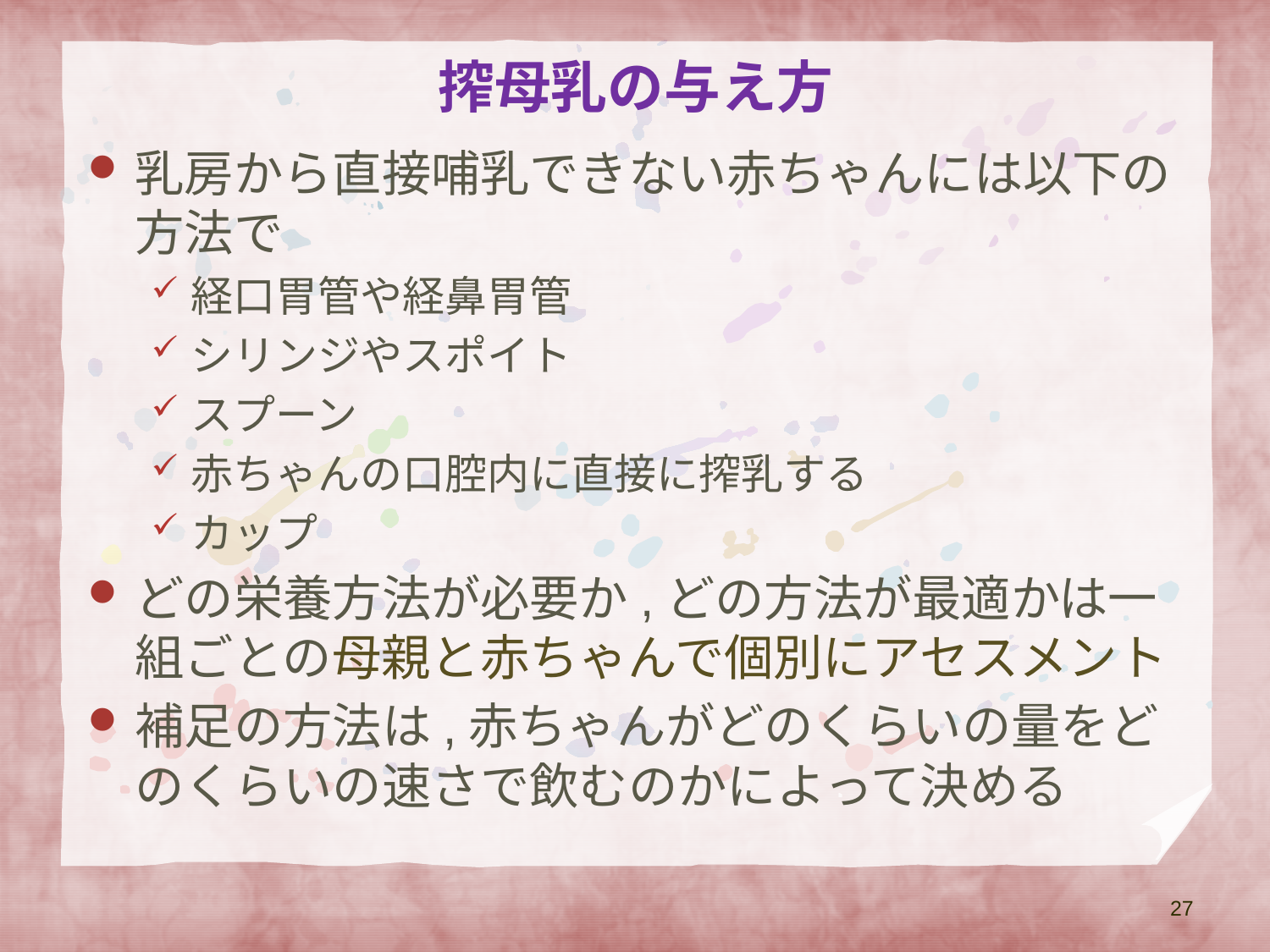

# 搾母乳の与え方
乳房から直接哺乳できない赤ちゃんには以下の方法で
経口胃管や経鼻胃管
シリンジやスポイト
スプーン
赤ちゃんの口腔内に直接に搾乳する
カップ
どの栄養方法が必要か,どの方法が最適かは一組ごとの母親と赤ちゃんで個別にアセスメント
補足の方法は,赤ちゃんがどのくらいの量をどのくらいの速さで飲むのかによって決める

27